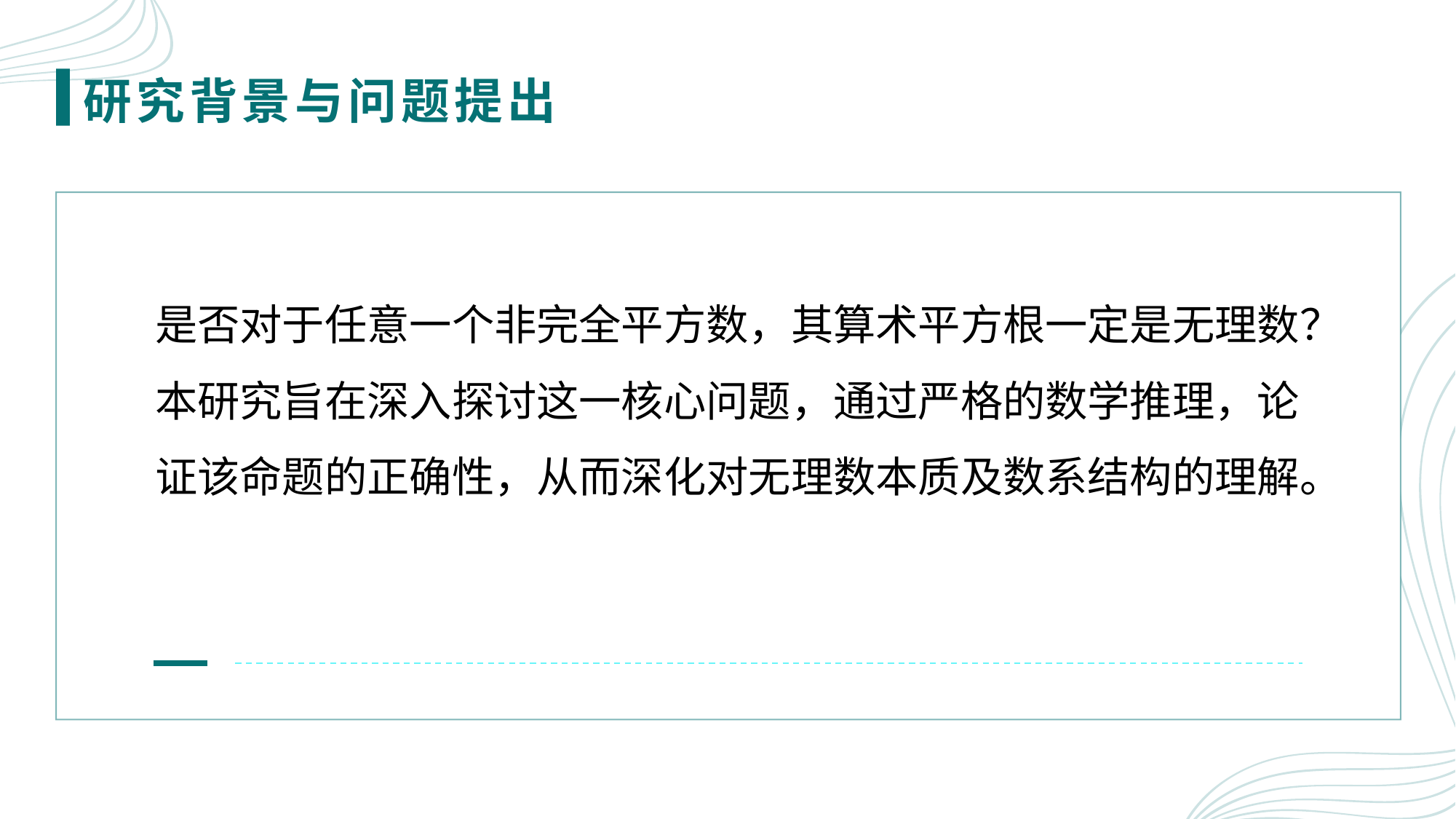

# 研究背景与问题提出

是否对于任意一个非完全平方数，其算术平方根一定是无理数？本研究旨在深入探讨这一核心问题，通过严格的数学推理，论证该命题的正确性，从而深化对无理数本质及数系结构的理解。